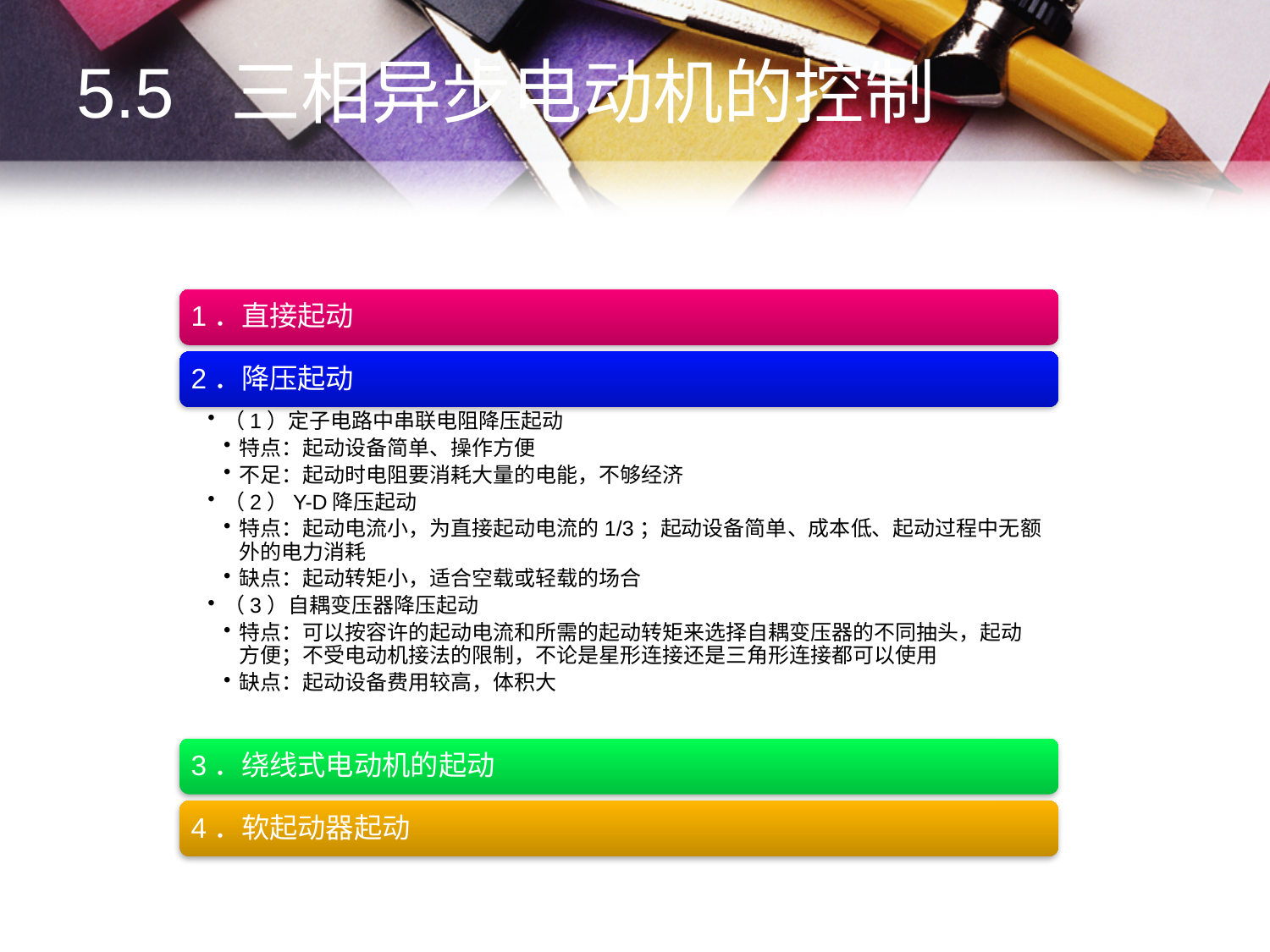

5.5  三相异步电动机的控制
1．直接起动
2．降压起动
（1）定子电路中串联电阻降压起动
特点：起动设备简单、操作方便
不足：起动时电阻要消耗大量的电能，不够经济
（2）Y-D降压起动
特点：起动电流小，为直接起动电流的1/3；起动设备简单、成本低、起动过程中无额外的电力消耗
缺点：起动转矩小，适合空载或轻载的场合
（3）自耦变压器降压起动
特点：可以按容许的起动电流和所需的起动转矩来选择自耦变压器的不同抽头，起动方便；不受电动机接法的限制，不论是星形连接还是三角形连接都可以使用
缺点：起动设备费用较高，体积大
3．绕线式电动机的起动
4．软起动器起动